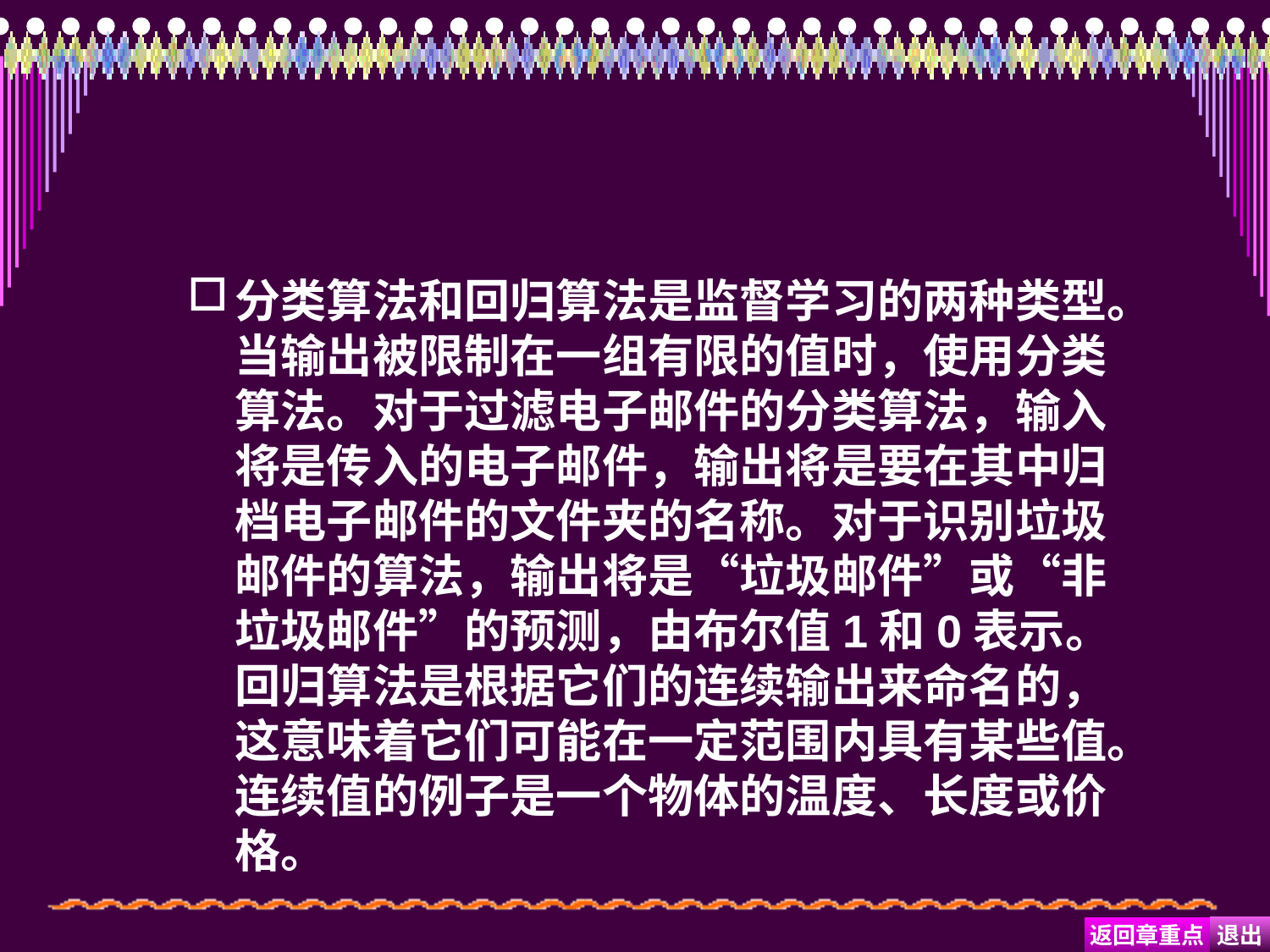

#
分类算法和回归算法是监督学习的两种类型。当输出被限制在一组有限的值时，使用分类算法。对于过滤电子邮件的分类算法，输入将是传入的电子邮件，输出将是要在其中归档电子邮件的文件夹的名称。对于识别垃圾邮件的算法，输出将是“垃圾邮件”或“非垃圾邮件”的预测，由布尔值1和0表示。回归算法是根据它们的连续输出来命名的，这意味着它们可能在一定范围内具有某些值。连续值的例子是一个物体的温度、长度或价格。